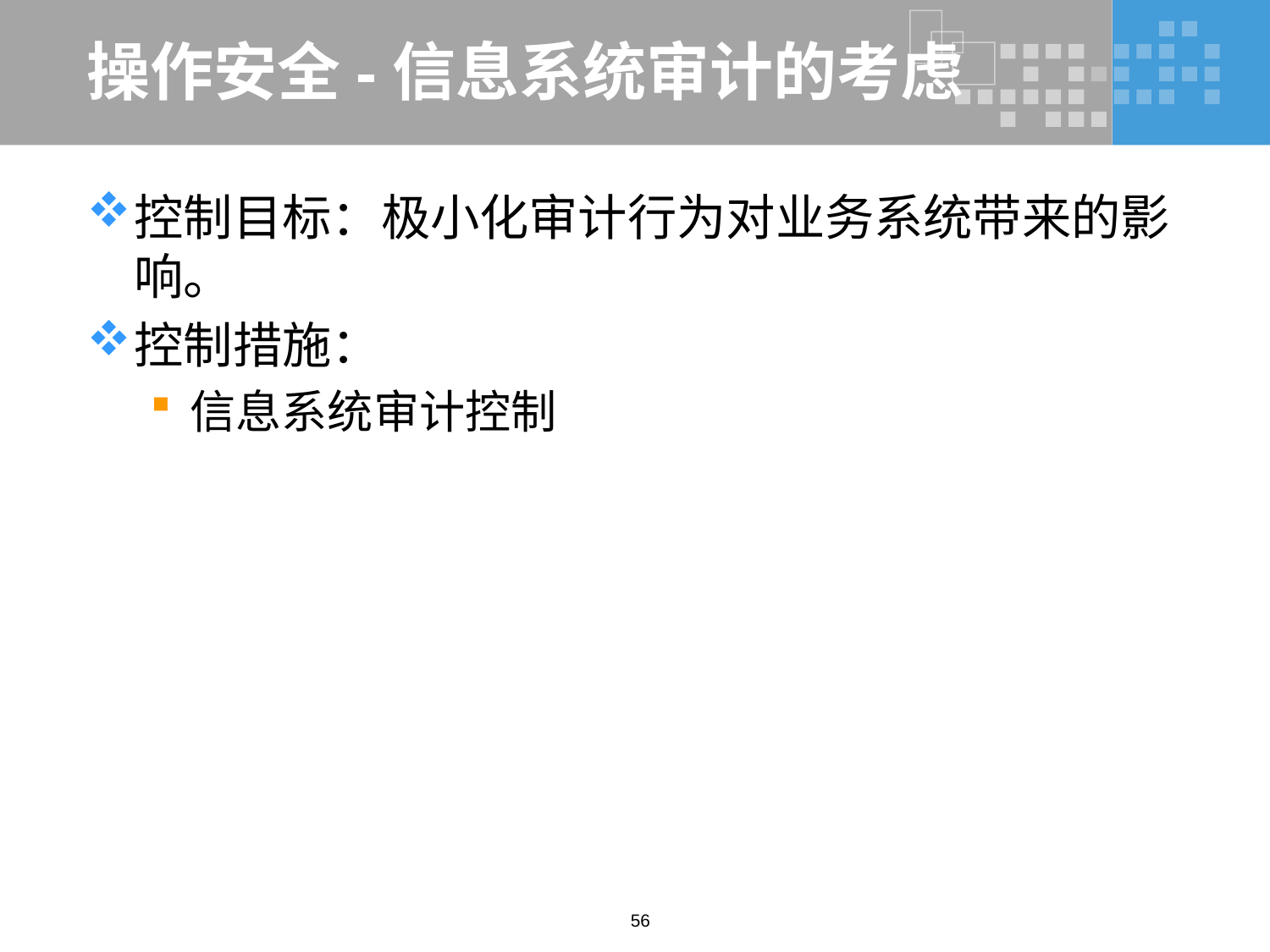

# 操作安全-信息系统审计的考虑
控制目标：极小化审计行为对业务系统带来的影响。
控制措施：
信息系统审计控制

56